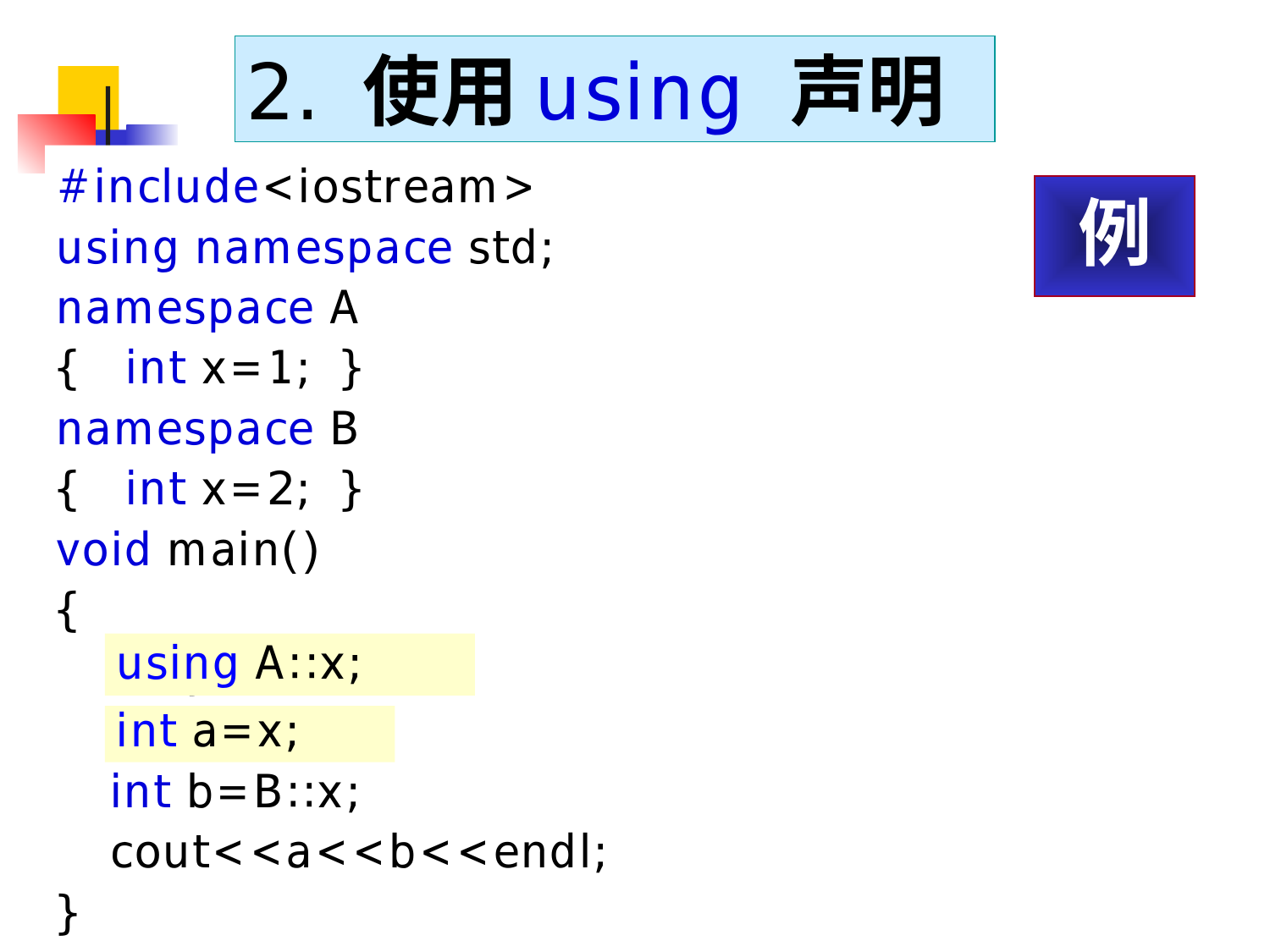

2. 使用using 声明
#include<iostream>
using namespace std;
namespace A
{   int x=1;  }
namespace B
{   int x=2;  }
void main()
{
    int y=x;
      int a=A::x;
    int b=B::x;
    cout<<a<<b<<endl;
}
例
使用using声明可只写一次 限定修饰名using声明以关键字using开头，后面是被限定修饰的名字空间成员名，例如：
using  n1::n2:: matrix;

以后在程序中使用matrix时，就可以直接使用成员名，而不必使用限定修饰名。

using A::x;
int a=x;